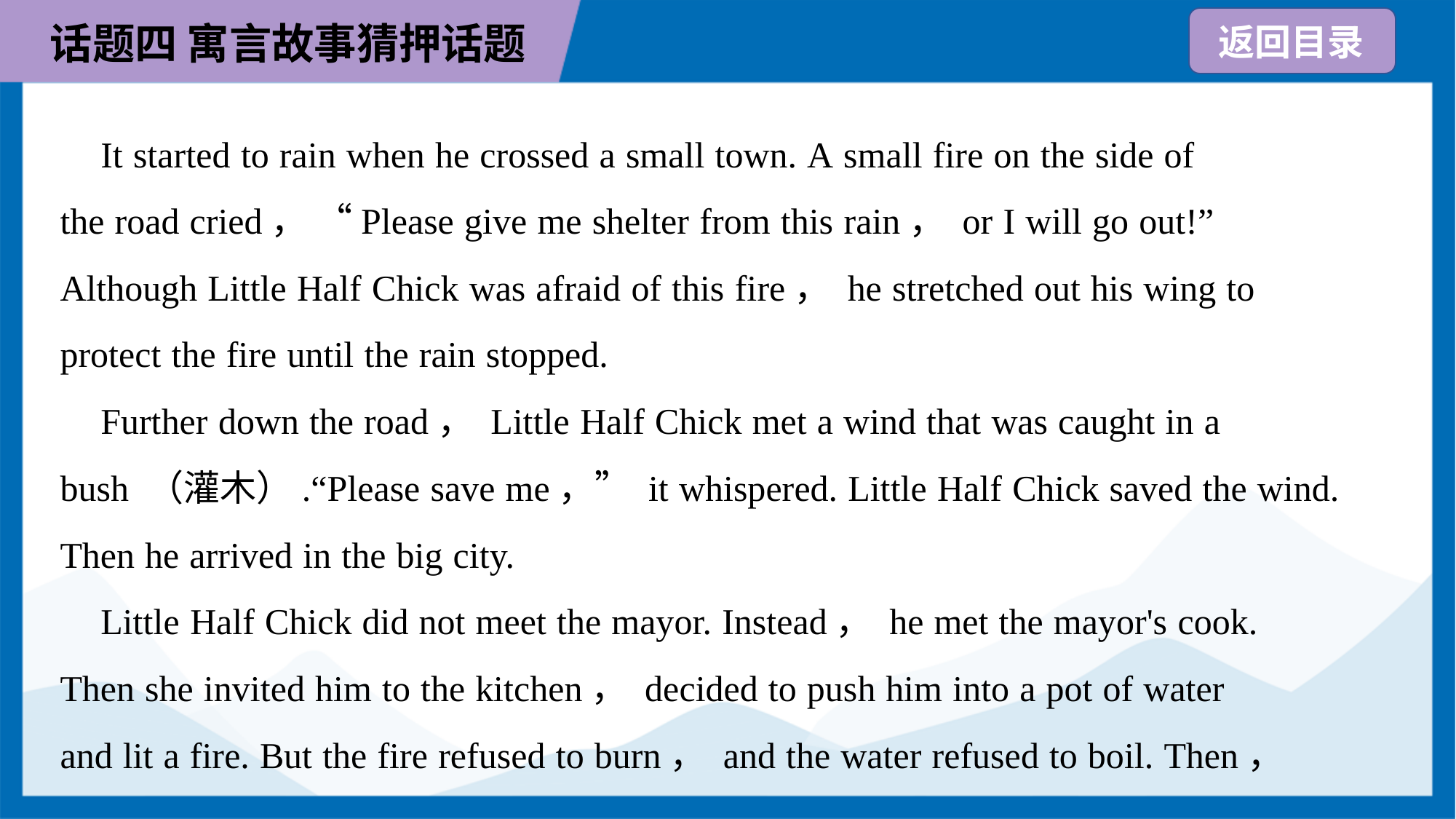

It started to rain when he crossed a small town. A small fire on the side of
the road cried， “Please give me shelter from this rain， or I will go out!”
Although Little Half Chick was afraid of this fire， he stretched out his wing to
protect the fire until the rain stopped.
    Further down the road， Little Half Chick met a wind that was caught in a
bush （灌木）.“Please save me，” it whispered. Little Half Chick saved the wind.
Then he arrived in the big city.
    Little Half Chick did not meet the mayor. Instead， he met the mayor's cook.
Then she invited him to the kitchen， decided to push him into a pot of water
and lit a fire. But the fire refused to burn， and the water refused to boil. Then，